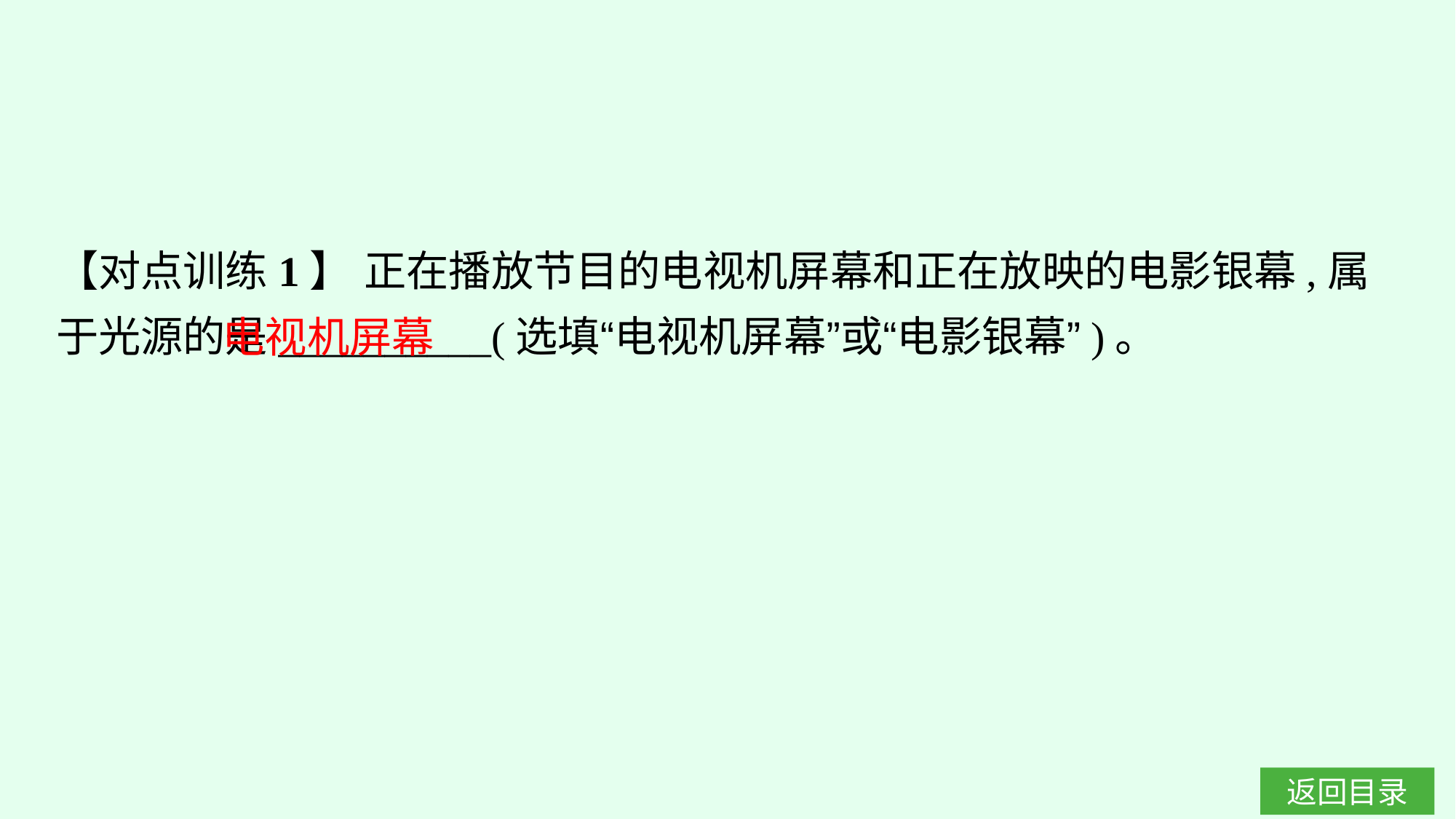

【对点训练1】 正在播放节目的电视机屏幕和正在放映的电影银幕,属于光源的是__________(选填“电视机屏幕”或“电影银幕”)。
电视机屏幕